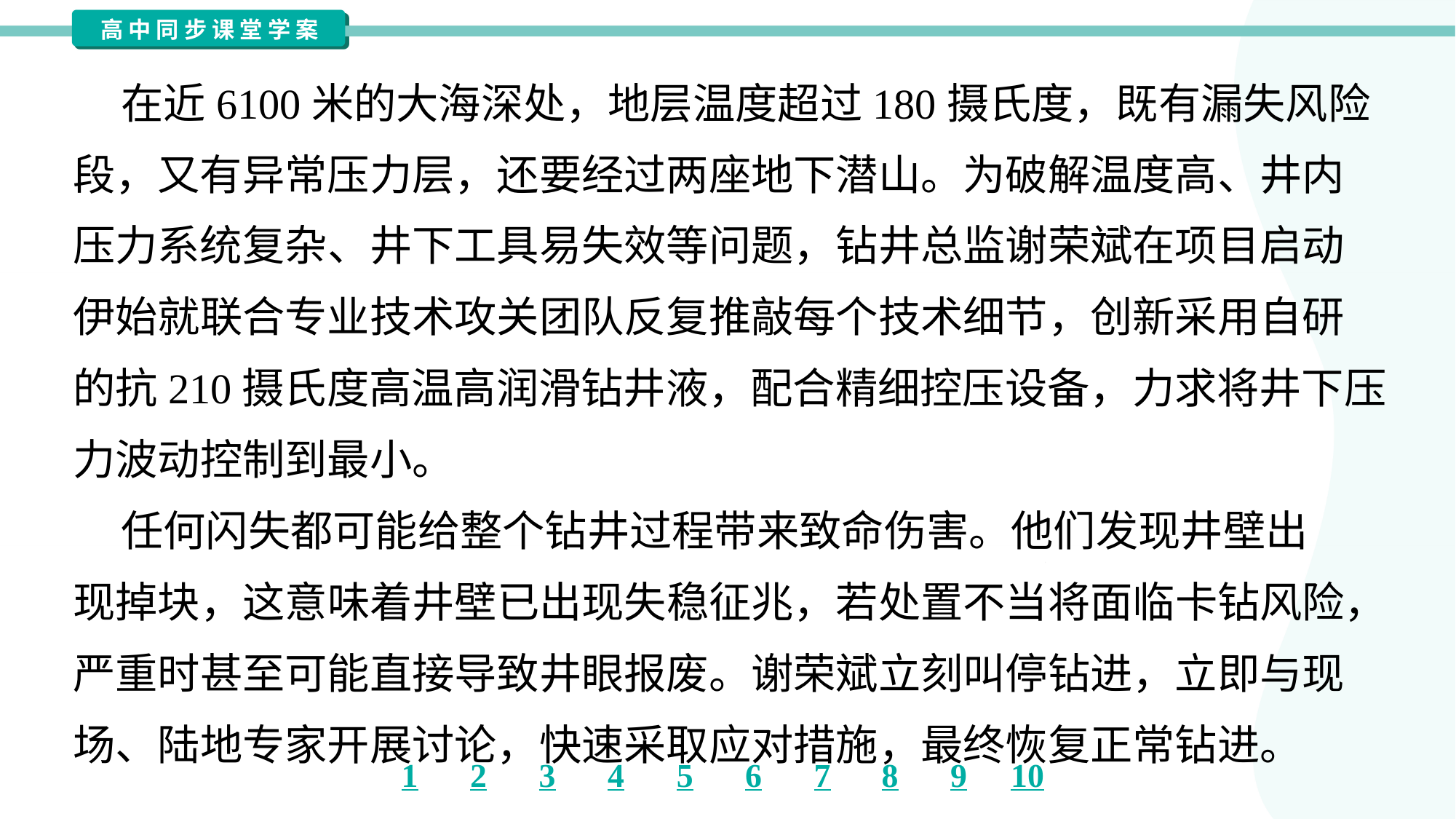

在近6100米的大海深处，地层温度超过180摄氏度，既有漏失风险
段，又有异常压力层，还要经过两座地下潜山。为破解温度高、井内
压力系统复杂、井下工具易失效等问题，钻井总监谢荣斌在项目启动
伊始就联合专业技术攻关团队反复推敲每个技术细节，创新采用自研
的抗210摄氏度高温高润滑钻井液，配合精细控压设备，力求将井下压
力波动控制到最小。
    任何闪失都可能给整个钻井过程带来致命伤害。他们发现井壁出
现掉块，这意味着井壁已出现失稳征兆，若处置不当将面临卡钻风险，
严重时甚至可能直接导致井眼报废。谢荣斌立刻叫停钻进，立即与现
场、陆地专家开展讨论，快速采取应对措施，最终恢复正常钻进。